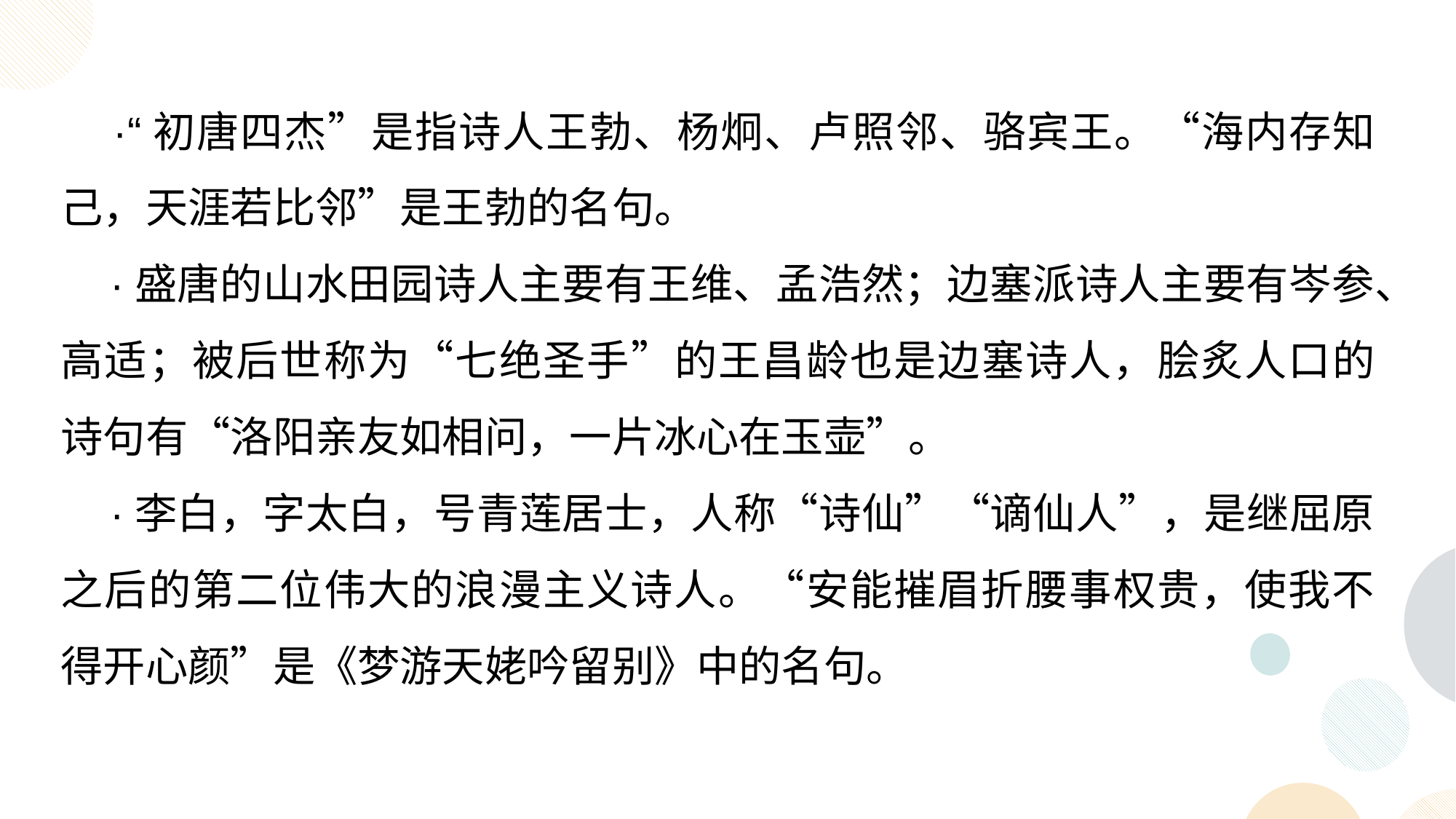

·“初唐四杰”是指诗人王勃、杨炯、卢照邻、骆宾王。“海内存知己，天涯若比邻”是王勃的名句。
    ·盛唐的山水田园诗人主要有王维、孟浩然；边塞派诗人主要有岑参、高适；被后世称为“七绝圣手”的王昌龄也是边塞诗人，脍炙人口的诗句有“洛阳亲友如相问，一片冰心在玉壶”。
    ·李白，字太白，号青莲居士，人称“诗仙”“谪仙人”，是继屈原之后的第二位伟大的浪漫主义诗人。“安能摧眉折腰事权贵，使我不得开心颜”是《梦游天姥吟留别》中的名句。